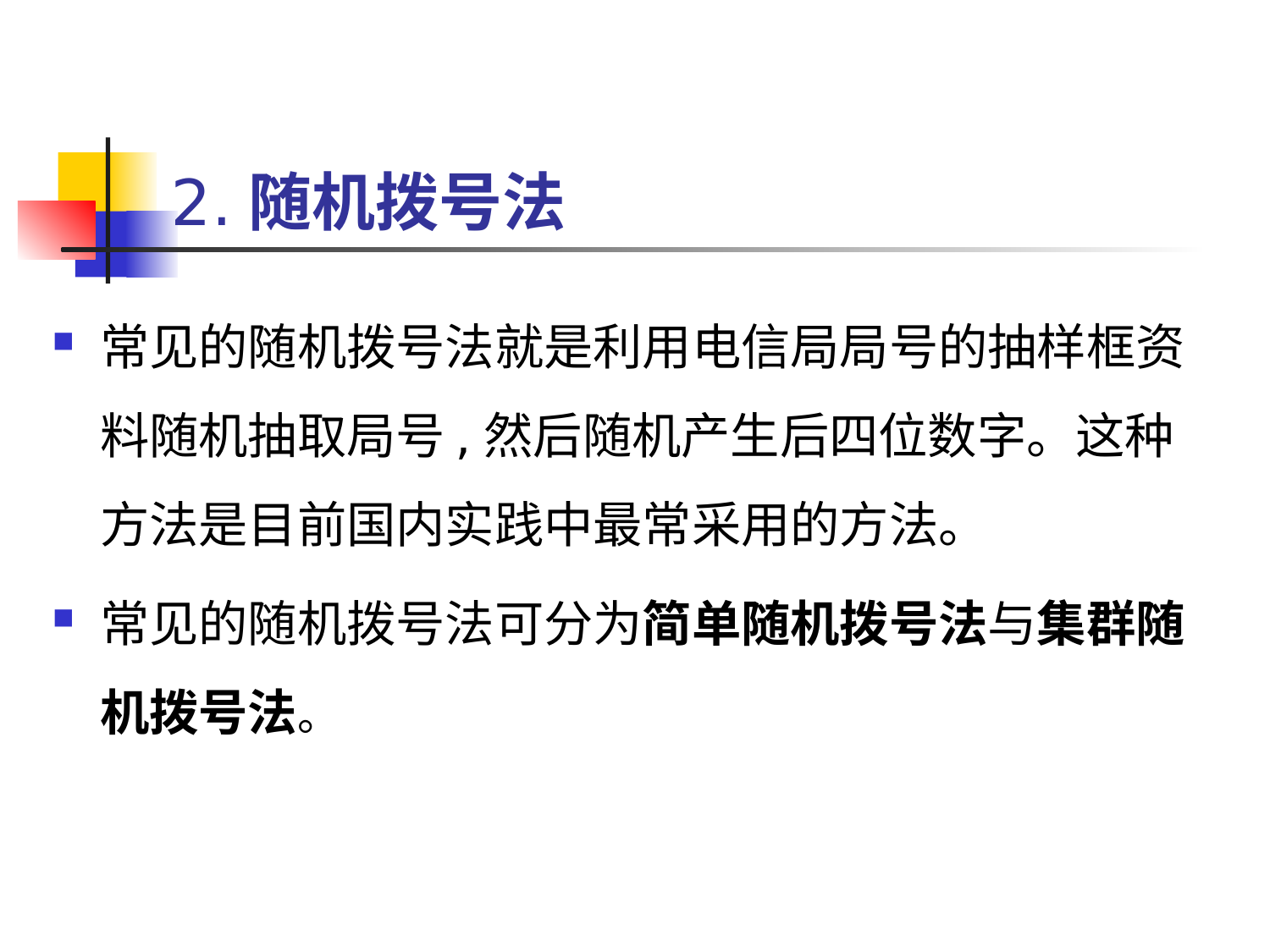

# 2.随机拨号法
常见的随机拨号法就是利用电信局局号的抽样框资料随机抽取局号,然后随机产生后四位数字。这种方法是目前国内实践中最常采用的方法。
常见的随机拨号法可分为简单随机拨号法与集群随机拨号法。